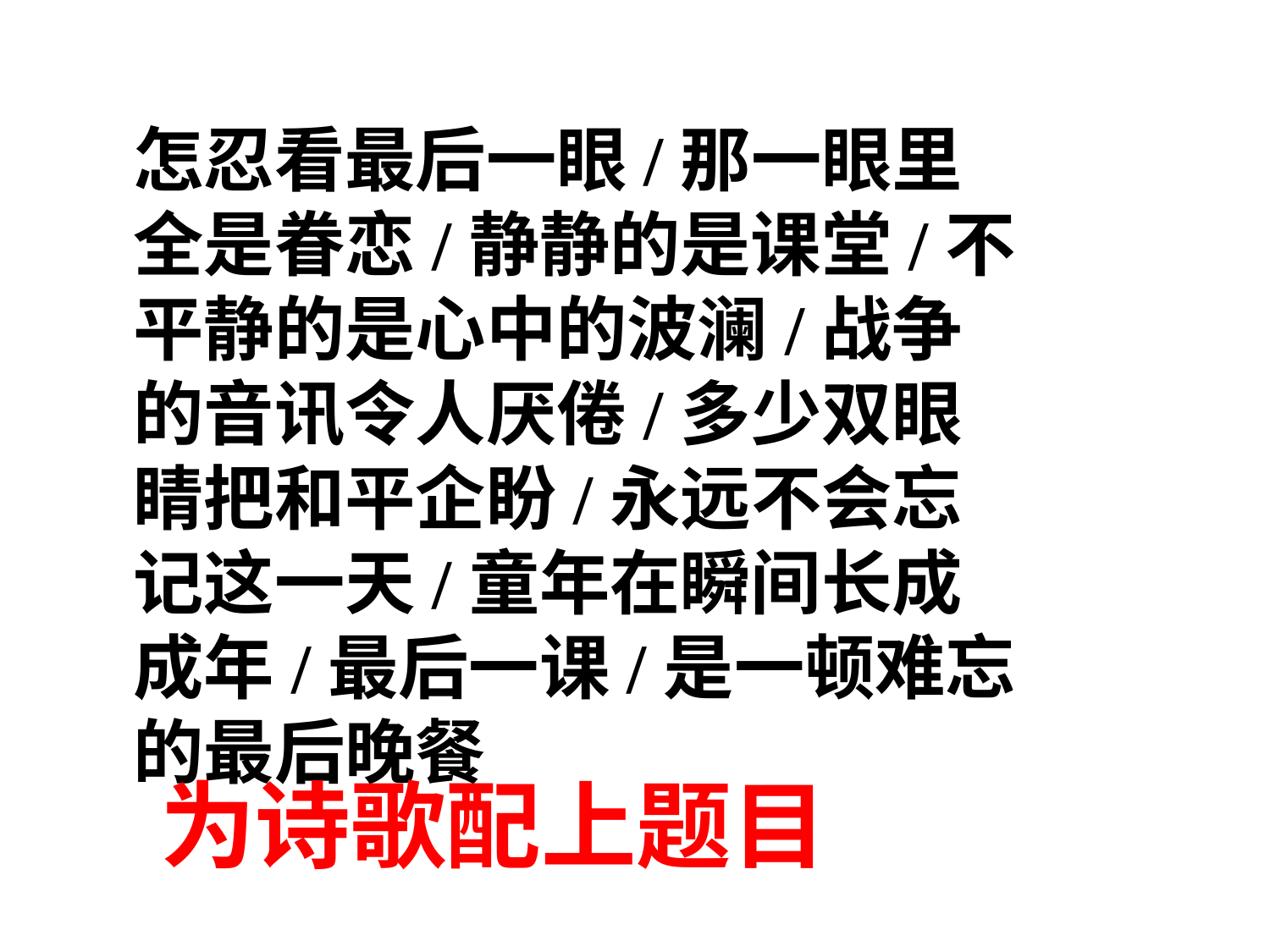

怎忍看最后一眼/那一眼里全是眷恋/静静的是课堂/不平静的是心中的波澜/战争的音讯令人厌倦/多少双眼睛把和平企盼/永远不会忘记这一天/童年在瞬间长成成年/最后一课/是一顿难忘的最后晚餐
为诗歌配上题目